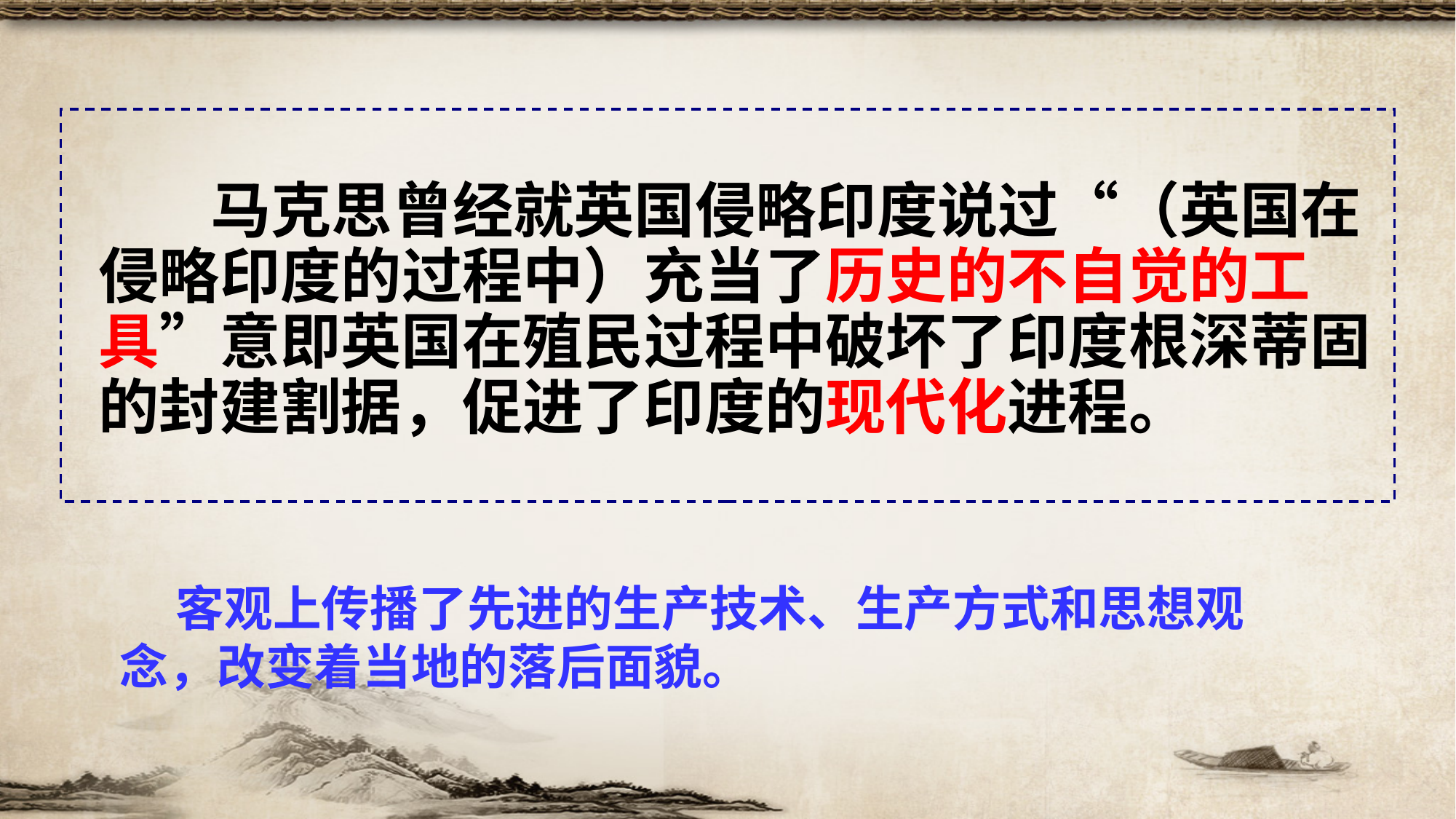

马克思曾经就英国侵略印度说过“（英国在侵略印度的过程中）充当了历史的不自觉的工具”意即英国在殖民过程中破坏了印度根深蒂固的封建割据，促进了印度的现代化进程。

    客观上传播了先进的生产技术、生产方式和思想观念，改变着当地的落后面貌。